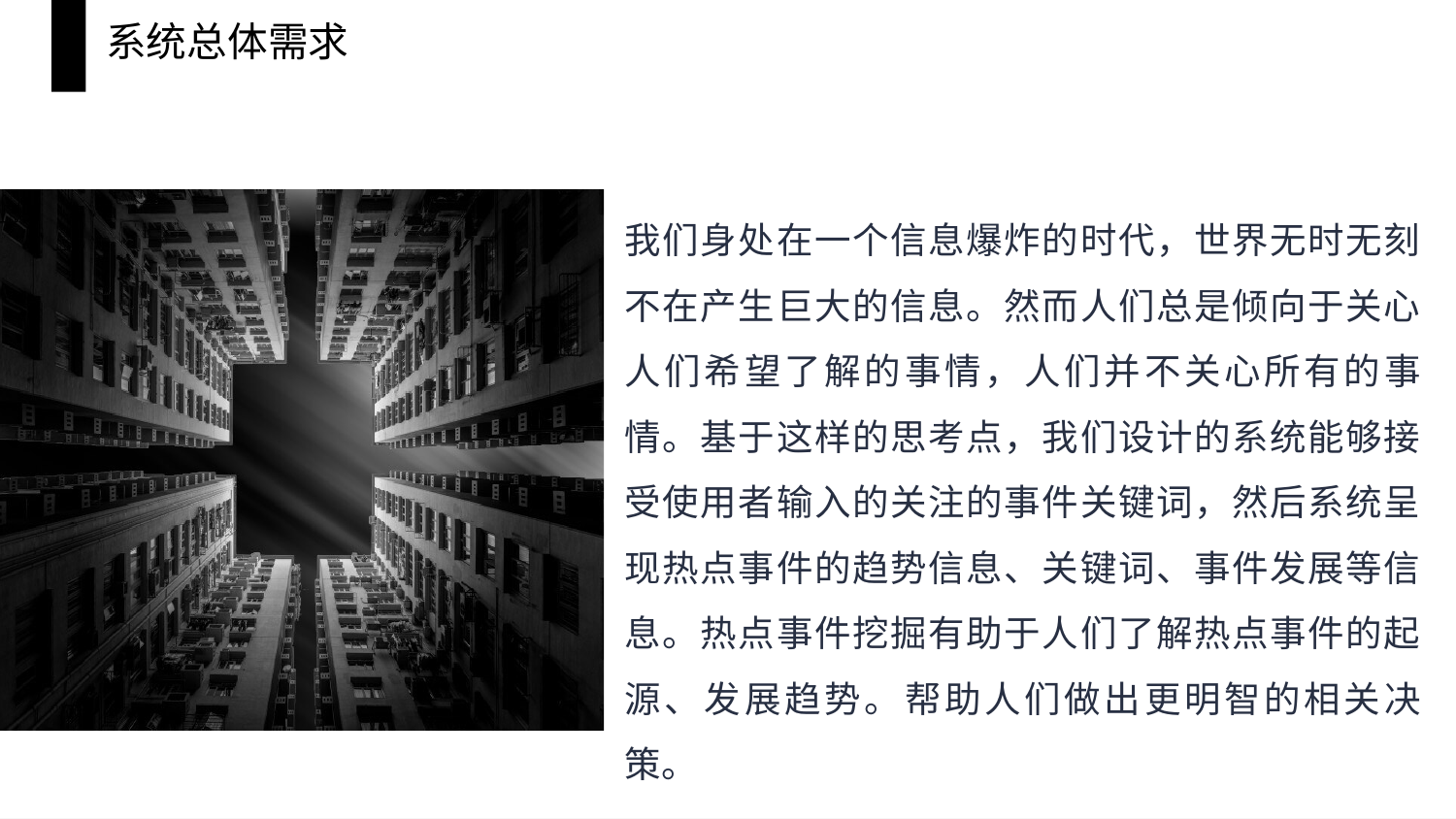

系统总体需求

我们身处在一个信息爆炸的时代，世界无时无刻不在产生巨大的信息。然而人们总是倾向于关心人们希望了解的事情，人们并不关心所有的事情。基于这样的思考点，我们设计的系统能够接受使用者输入的关注的事件关键词，然后系统呈现热点事件的趋势信息、关键词、事件发展等信息。热点事件挖掘有助于人们了解热点事件的起源、发展趋势。帮助人们做出更明智的相关决策。